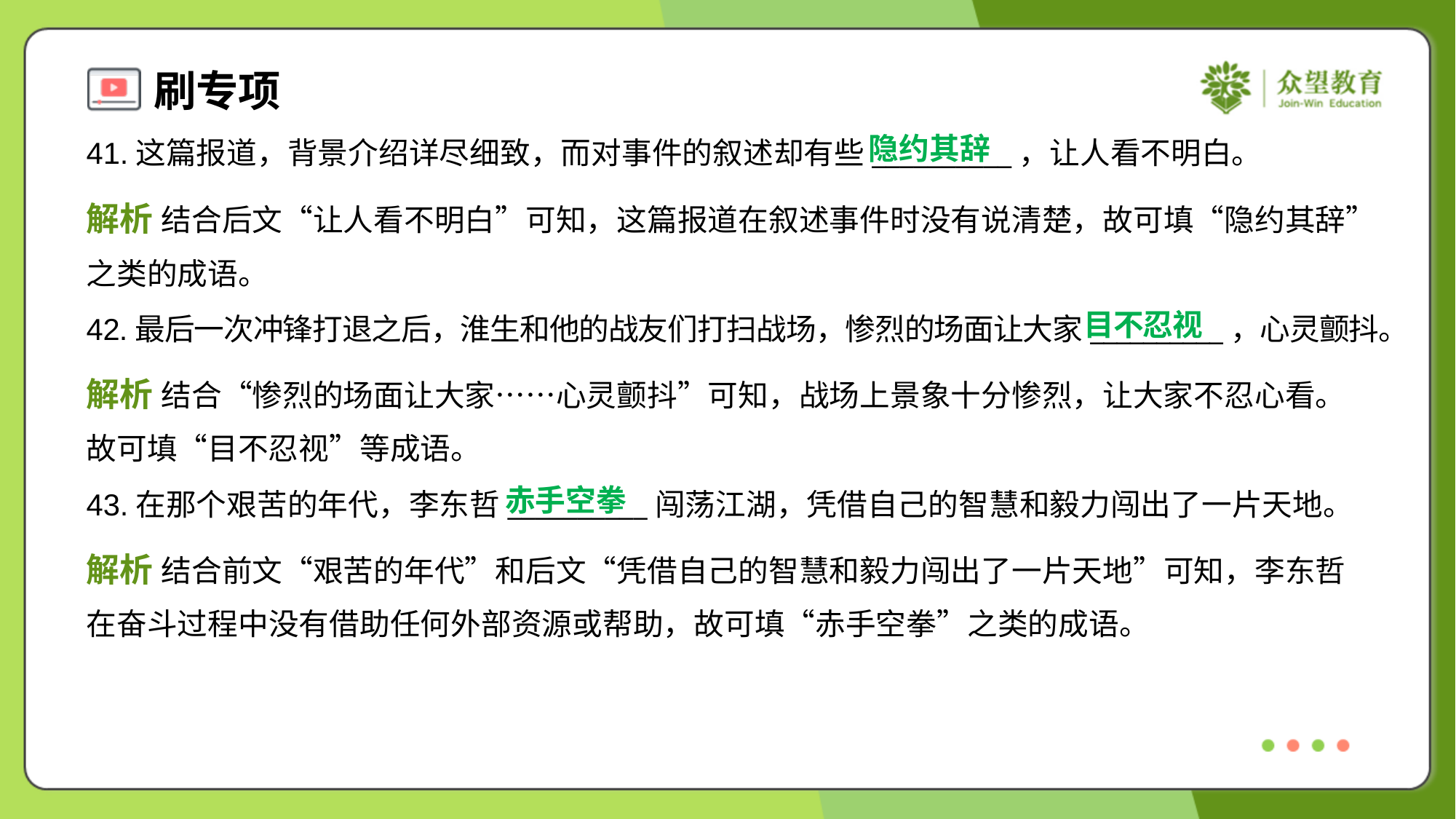

隐约其辞
41.这篇报道，背景介绍详尽细致，而对事件的叙述却有些__________，让人看不明白。
解析 结合后文“让人看不明白”可知，这篇报道在叙述事件时没有说清楚，故可填“隐约其辞”
之类的成语。
目不忍视
42.最后一次冲锋打退之后，淮生和他的战友们打扫战场，惨烈的场面让大家__________，心灵颤抖。
解析 结合“惨烈的场面让大家……心灵颤抖”可知，战场上景象十分惨烈，让大家不忍心看。
故可填“目不忍视”等成语。
赤手空拳
43.在那个艰苦的年代，李东哲__________闯荡江湖，凭借自己的智慧和毅力闯出了一片天地。
解析 结合前文“艰苦的年代”和后文“凭借自己的智慧和毅力闯出了一片天地”可知，李东哲
在奋斗过程中没有借助任何外部资源或帮助，故可填“赤手空拳”之类的成语。